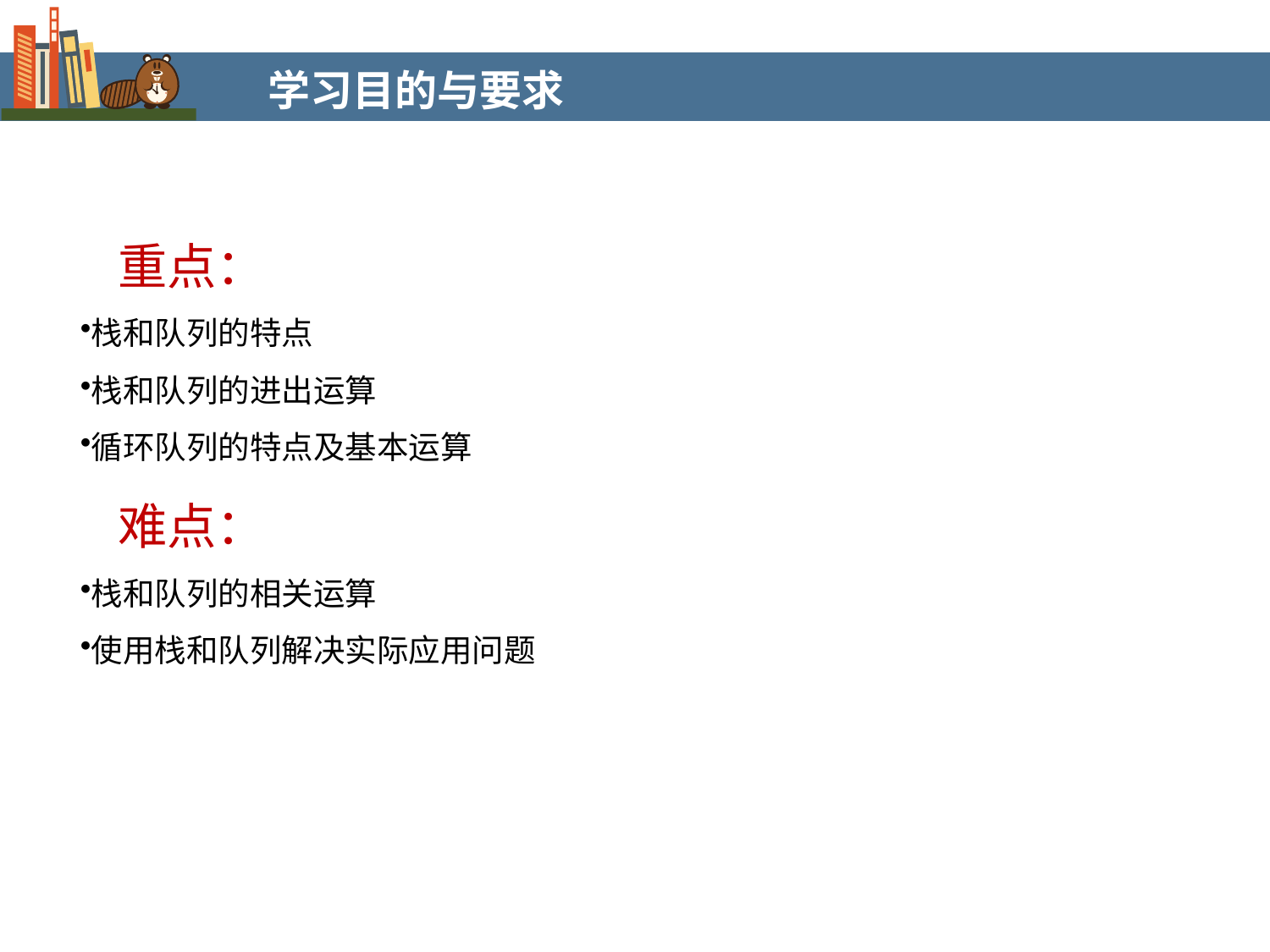

学习目的与要求
重点：
栈和队列的特点
栈和队列的进出运算
循环队列的特点及基本运算
难点：
栈和队列的相关运算
使用栈和队列解决实际应用问题